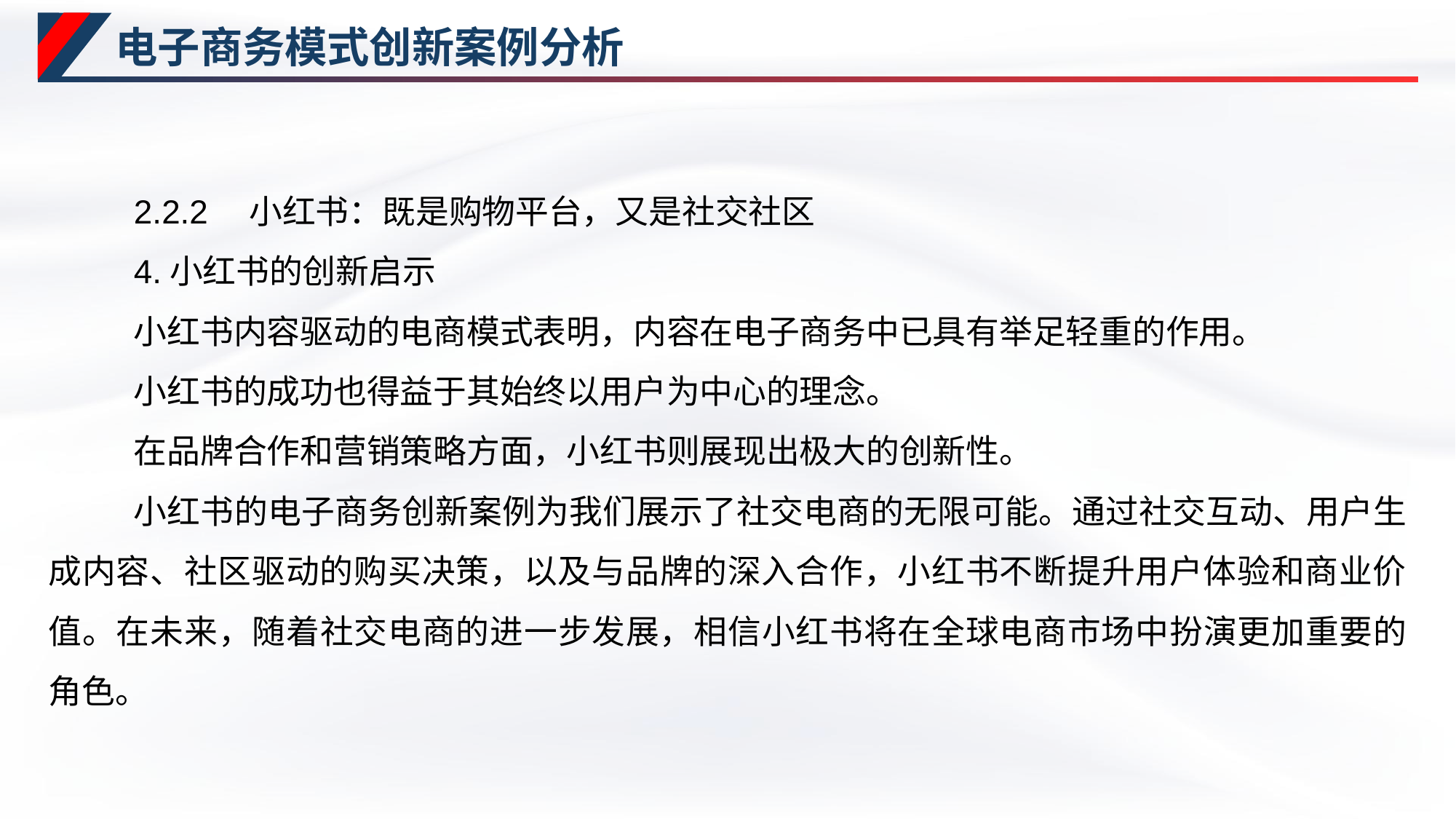

# 电子商务模式创新案例分析
2.2.2　小红书：既是购物平台，又是社交社区
4.小红书的创新启示
小红书内容驱动的电商模式表明，内容在电子商务中已具有举足轻重的作用。
小红书的成功也得益于其始终以用户为中心的理念。
在品牌合作和营销策略方面，小红书则展现出极大的创新性。
小红书的电子商务创新案例为我们展示了社交电商的无限可能。通过社交互动、用户生成内容、社区驱动的购买决策，以及与品牌的深入合作，小红书不断提升用户体验和商业价值。在未来，随着社交电商的进一步发展，相信小红书将在全球电商市场中扮演更加重要的角色。